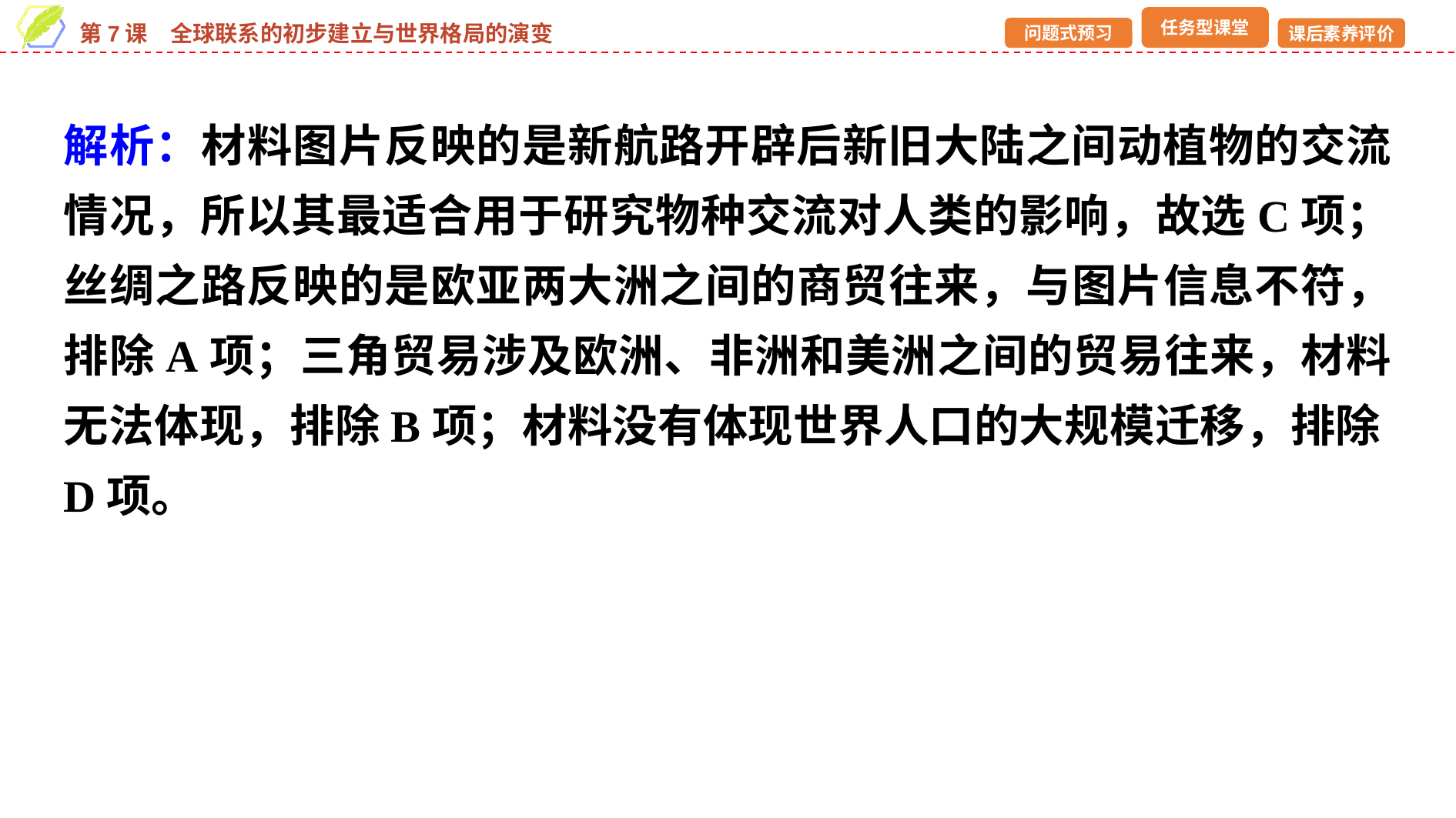

解析：材料图片反映的是新航路开辟后新旧大陆之间动植物的交流情况，所以其最适合用于研究物种交流对人类的影响，故选C项；丝绸之路反映的是欧亚两大洲之间的商贸往来，与图片信息不符，排除A项；三角贸易涉及欧洲、非洲和美洲之间的贸易往来，材料无法体现，排除B项；材料没有体现世界人口的大规模迁移，排除D项。